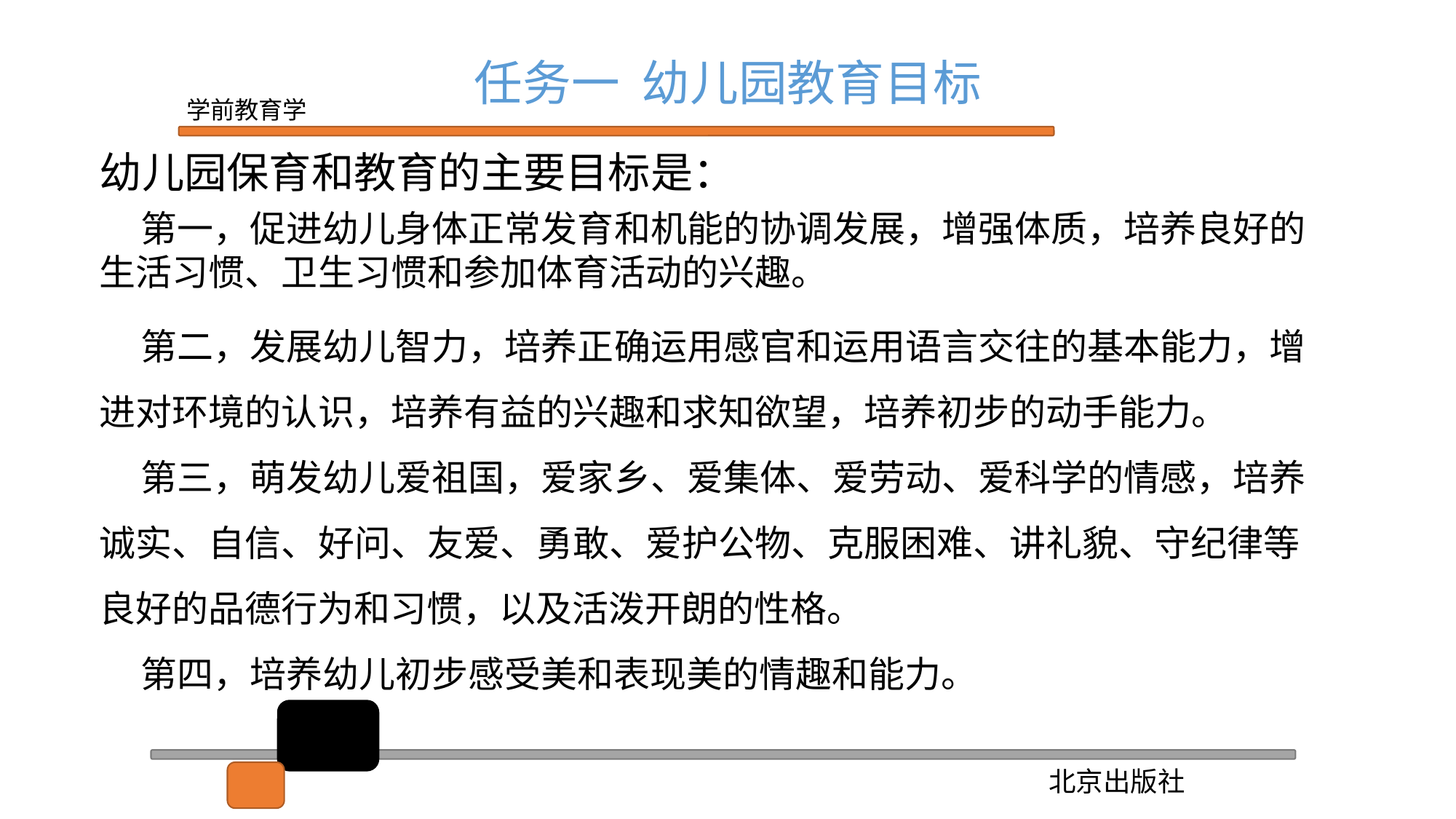

任务一  幼儿园教育目标
幼儿园保育和教育的主要目标是：
    第一，促进幼儿身体正常发育和机能的协调发展，增强体质，培养良好的生活习惯、卫生习惯和参加体育活动的兴趣。
    第二，发展幼儿智力，培养正确运用感官和运用语言交往的基本能力，增进对环境的认识，培养有益的兴趣和求知欲望，培养初步的动手能力。
    第三，萌发幼儿爱祖国，爱家乡、爱集体、爱劳动、爱科学的情感，培养诚实、自信、好问、友爱、勇敢、爱护公物、克服困难、讲礼貌、守纪律等良好的品德行为和习惯，以及活泼开朗的性格。
    第四，培养幼儿初步感受美和表现美的情趣和能力。